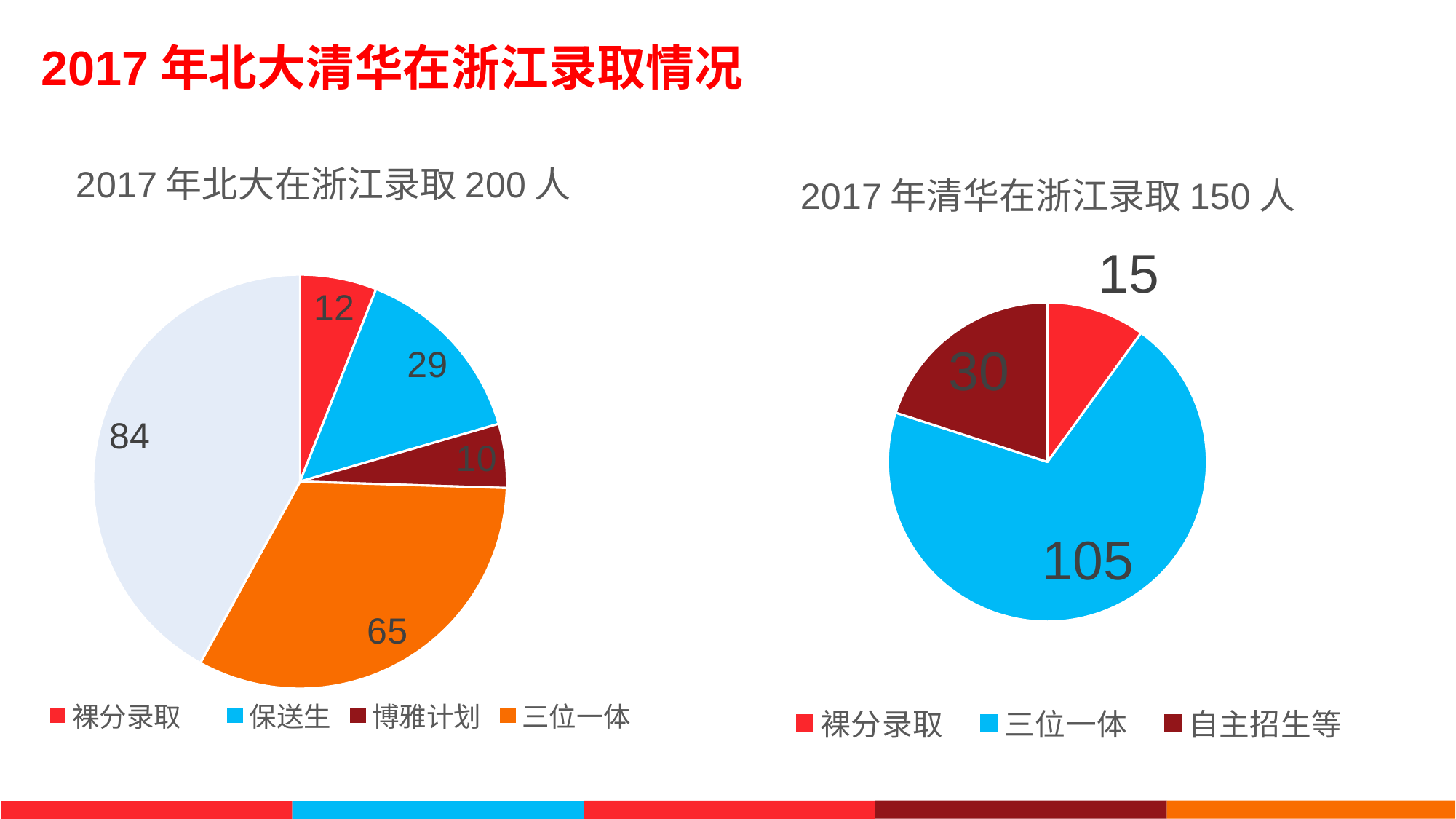

2017年北大清华在浙江录取情况

### Chart: 2017年北大在浙江录取200人

| Category |  |
|---|---|
| 裸分录取 | 12.0 |
| 保送生 | 29.0 |
| 博雅计划 | 10.0 |
| 三位一体 | 65.0 |
| 自主招生等 | 84.0 |

### Chart: 2017年清华在浙江录取150人

| Category |  |
|---|---|
| 裸分录取 | 15.0 |
| 三位一体 | 105.0 |
| 自主招生等 | 30.0 |